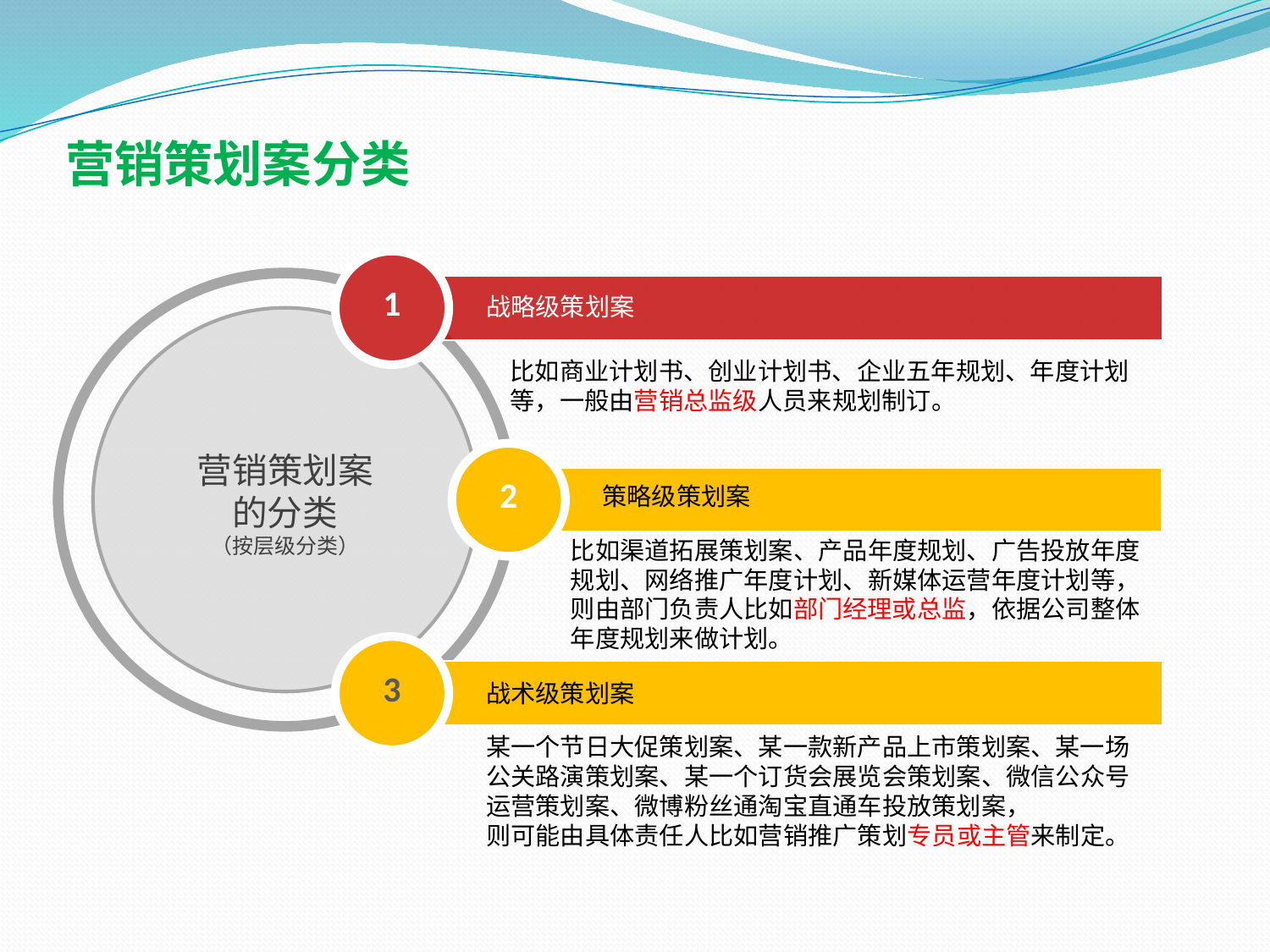

营销策划案分类

1

营销策划案的分类
（按层级分类）

战略级策划案
比如商业计划书、创业计划书、企业五年规划、年度计划等，一般由营销总监级人员来规划制订。

2

策略级策划案
比如渠道拓展策划案、产品年度规划、广告投放年度规划、网络推广年度计划、新媒体运营年度计划等，则由部门负责人比如部门经理或总监，依据公司整体年度规划来做计划。

3

战术级策划案
某一个节日大促策划案、某一款新产品上市策划案、某一场公关路演策划案、某一个订货会展览会策划案、微信公众号运营策划案、微博粉丝通淘宝直通车投放策划案，
则可能由具体责任人比如营销推广策划专员或主管来制定。